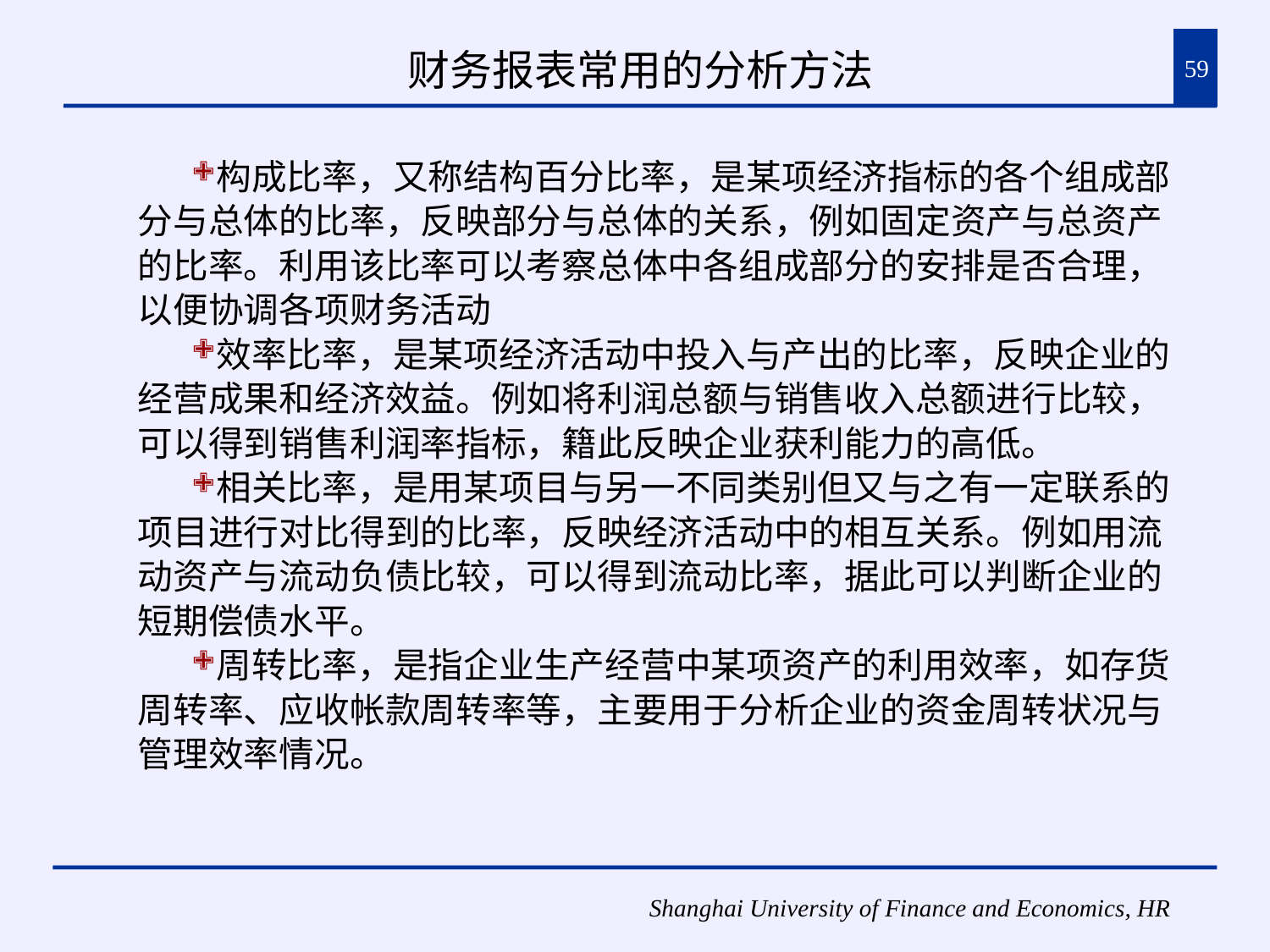

# 财务报表常用的分析方法
59
构成比率，又称结构百分比率，是某项经济指标的各个组成部分与总体的比率，反映部分与总体的关系，例如固定资产与总资产的比率。利用该比率可以考察总体中各组成部分的安排是否合理，以便协调各项财务活动
效率比率，是某项经济活动中投入与产出的比率，反映企业的经营成果和经济效益。例如将利润总额与销售收入总额进行比较，可以得到销售利润率指标，籍此反映企业获利能力的高低。
相关比率，是用某项目与另一不同类别但又与之有一定联系的项目进行对比得到的比率，反映经济活动中的相互关系。例如用流动资产与流动负债比较，可以得到流动比率，据此可以判断企业的短期偿债水平。
周转比率，是指企业生产经营中某项资产的利用效率，如存货周转率、应收帐款周转率等，主要用于分析企业的资金周转状况与管理效率情况。